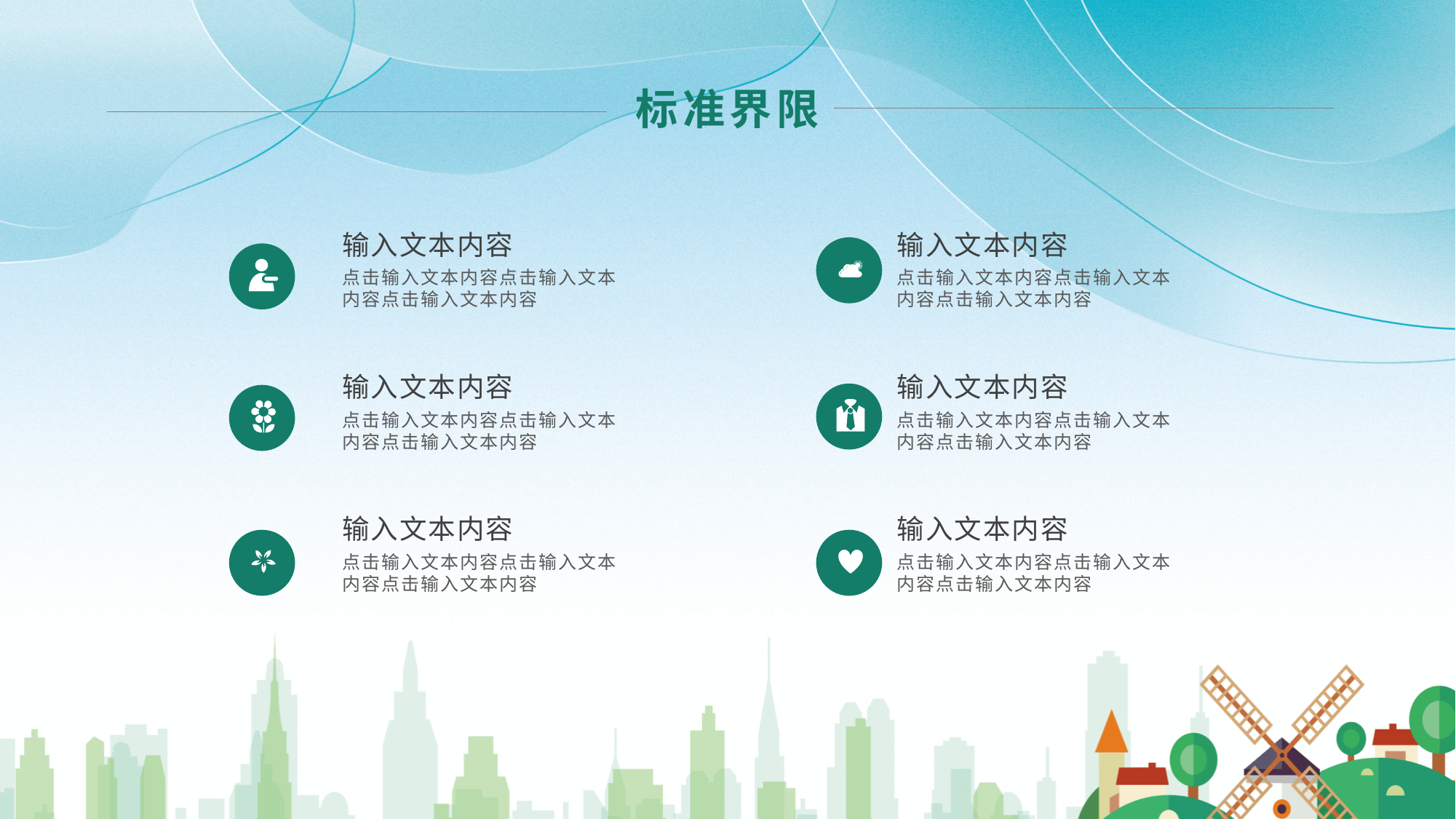

标准界限
输入文本内容
点击输入文本内容点击输入文本内容点击输入文本内容

输入文本内容
点击输入文本内容点击输入文本内容点击输入文本内容

输入文本内容
点击输入文本内容点击输入文本内容点击输入文本内容

输入文本内容
点击输入文本内容点击输入文本内容点击输入文本内容

输入文本内容
点击输入文本内容点击输入文本内容点击输入文本内容

输入文本内容
点击输入文本内容点击输入文本内容点击输入文本内容